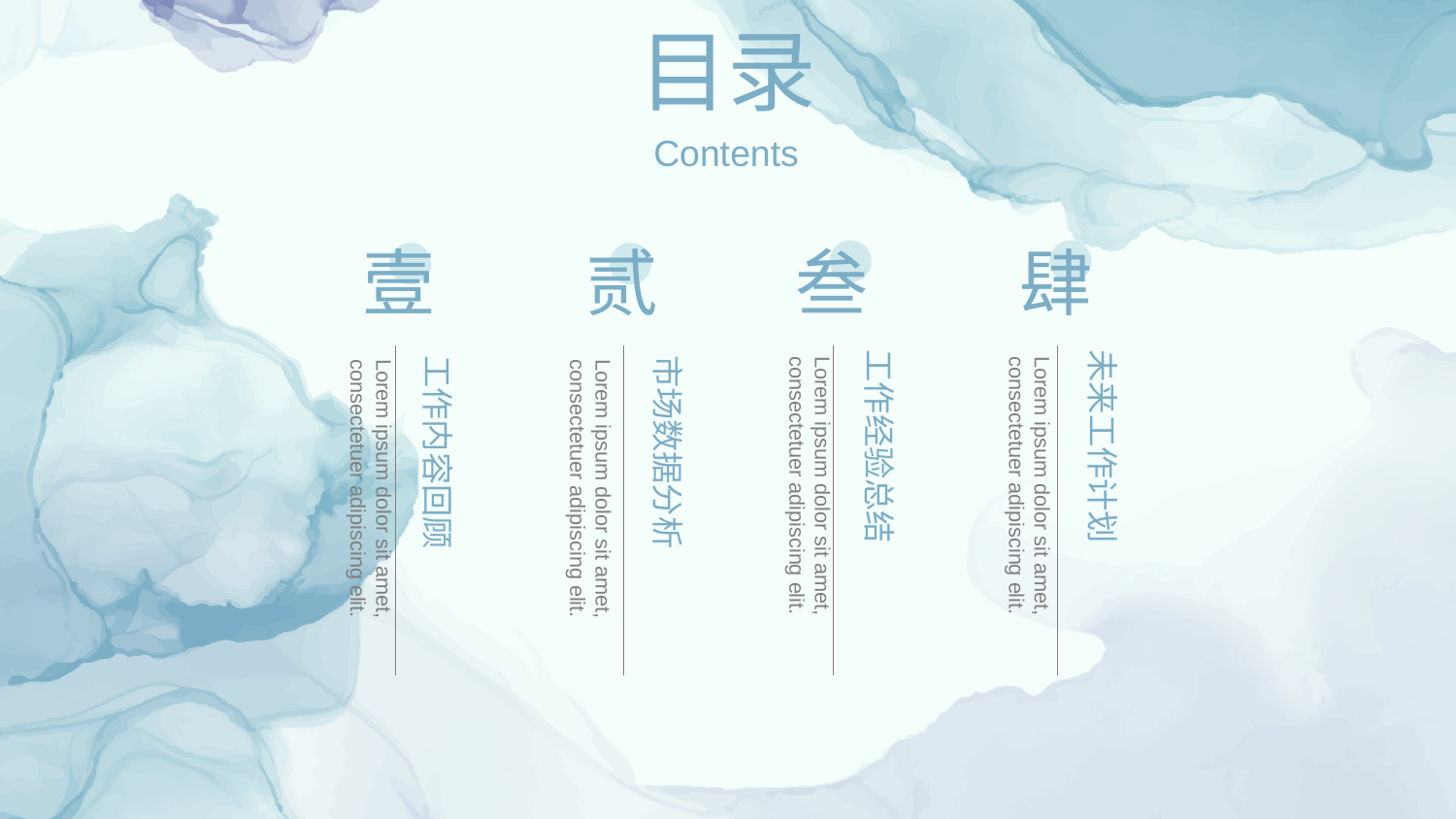

目录
Contents
壹
贰
叁
肆

工作经验总结
未来工作计划
市场数据分析
工作内容回顾
Lorem ipsum dolor sit amet, consectetuer adipiscing elit.
Lorem ipsum dolor sit amet, consectetuer adipiscing elit.
Lorem ipsum dolor sit amet, consectetuer adipiscing elit.
Lorem ipsum dolor sit amet, consectetuer adipiscing elit.